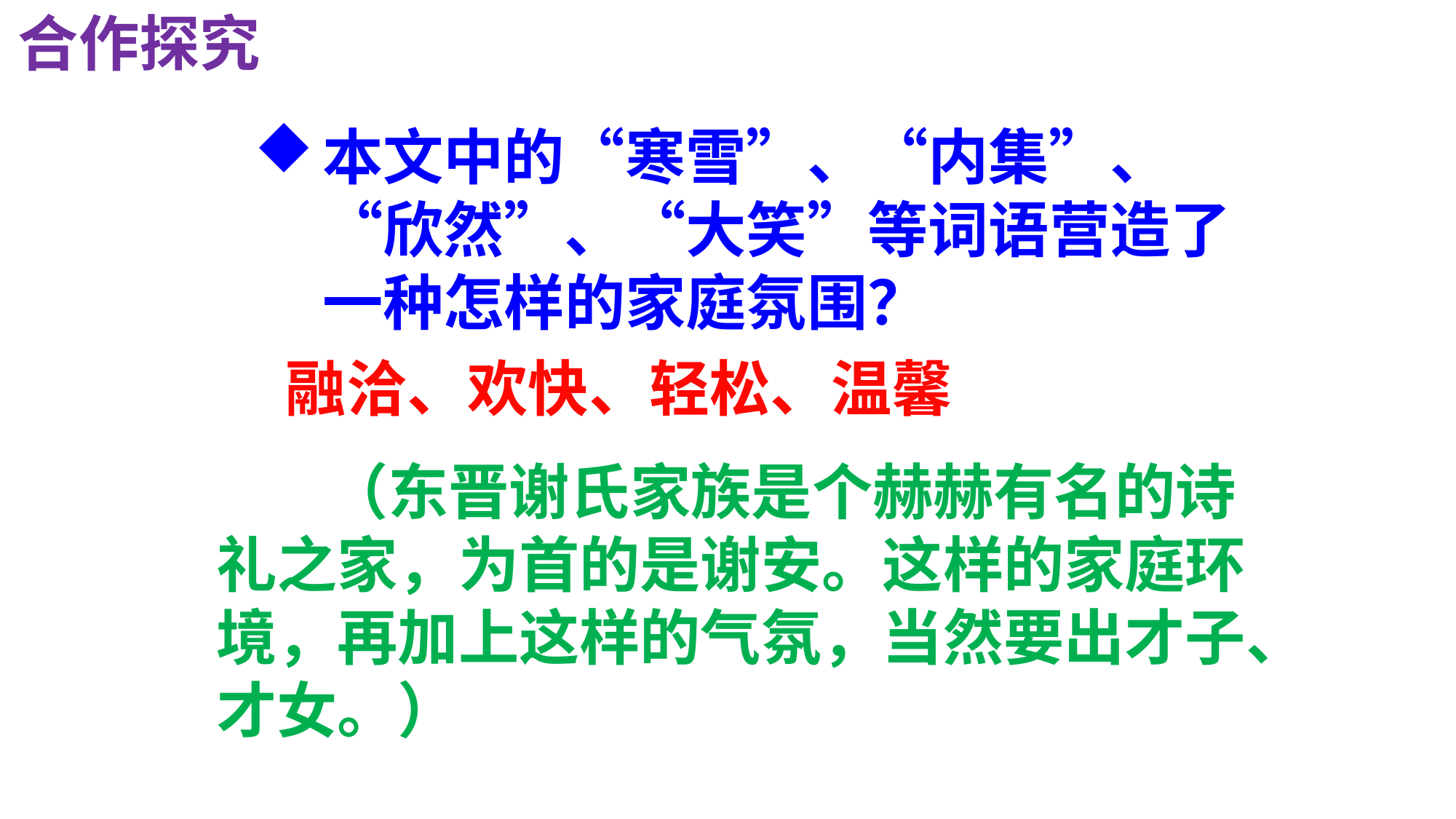

合作探究
本文中的“寒雪”、“内集”、“欣然”、“大笑”等词语营造了一种怎样的家庭氛围？
    融洽、欢快、轻松、温馨
       （东晋谢氏家族是个赫赫有名的诗礼之家，为首的是谢安。这样的家庭环境，再加上这样的气氛，当然要出才子、才女。）